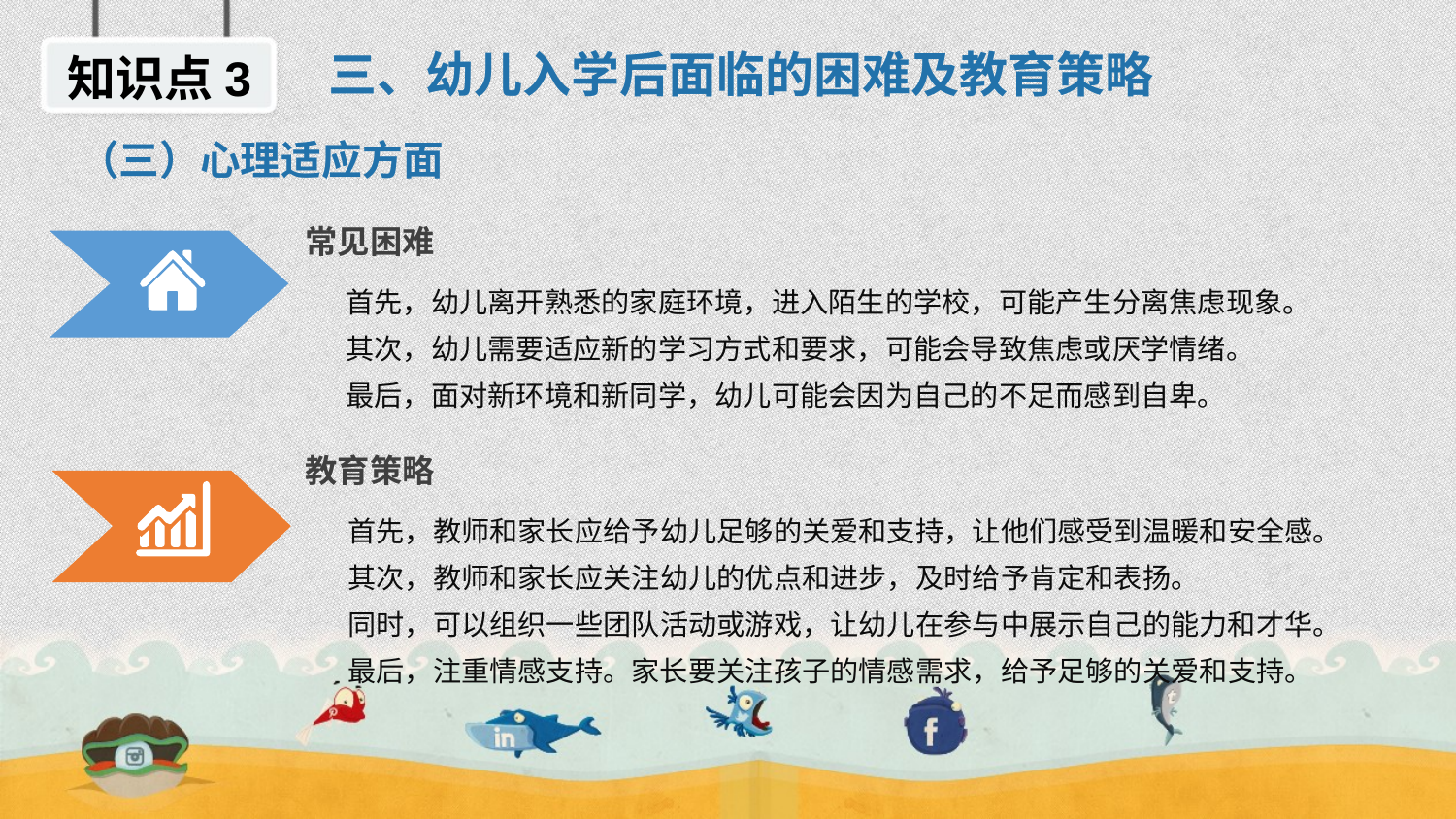

三、幼儿入学后面临的困难及教育策略
知识点3
（三）心理适应方面
常见困难

  首先，幼儿离开熟悉的家庭环境，进入陌生的学校，可能产生分离焦虑现象。
  其次，幼儿需要适应新的学习方式和要求，可能会导致焦虑或厌学情绪。
  最后，面对新环境和新同学，幼儿可能会因为自己的不足而感到自卑。
教育策略

  首先，教师和家长应给予幼儿足够的关爱和支持，让他们感受到温暖和安全感。
  其次，教师和家长应关注幼儿的优点和进步，及时给予肯定和表扬。
  同时，可以组织一些团队活动或游戏，让幼儿在参与中展示自己的能力和才华。
  最后，注重情感支持。家长要关注孩子的情感需求，给予足够的关爱和支持。